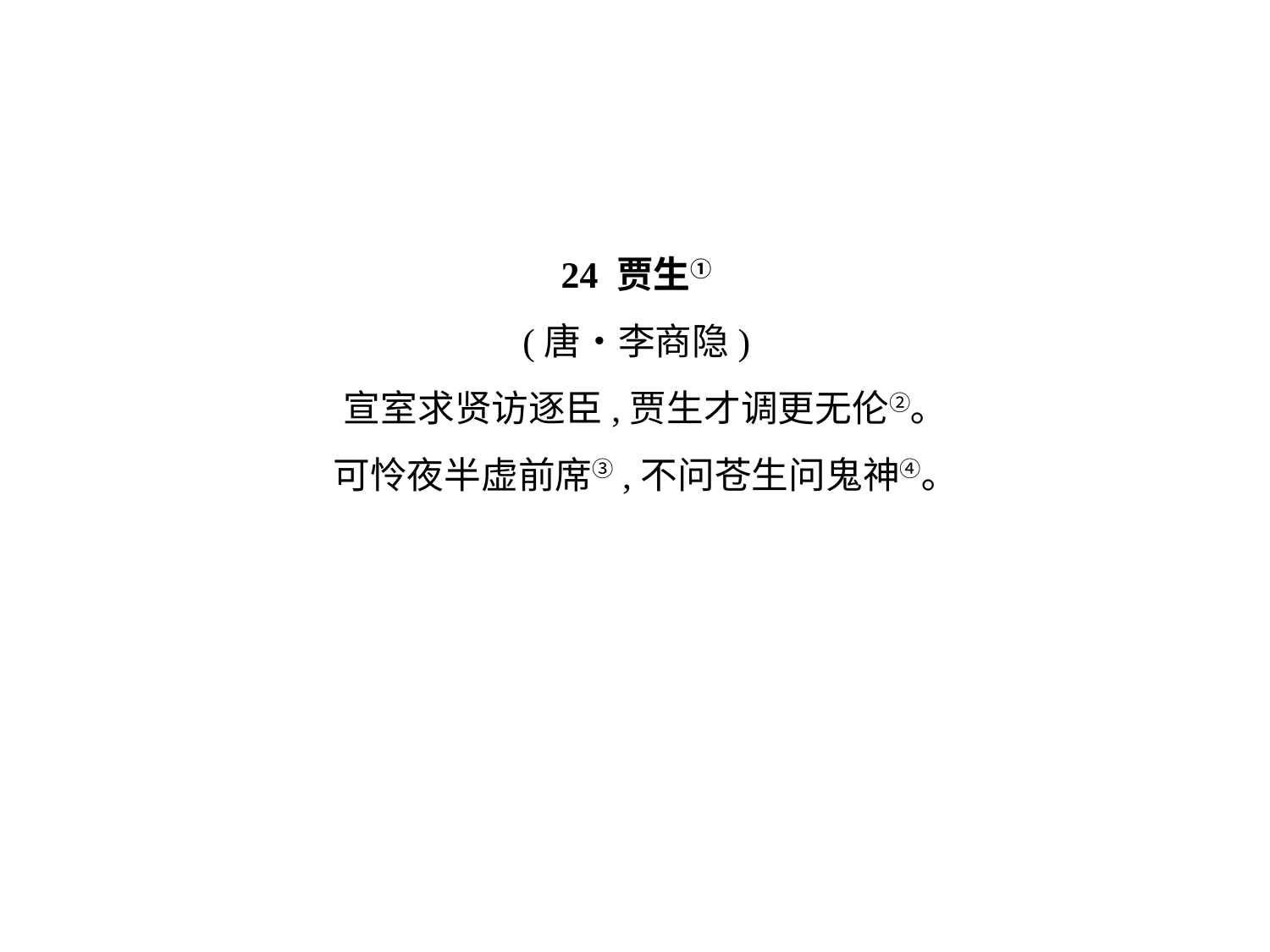

24 贾生①
(唐•李商隐)
宣室求贤访逐臣,贾生才调更无伦②｡
可怜夜半虚前席③,不问苍生问鬼神④｡